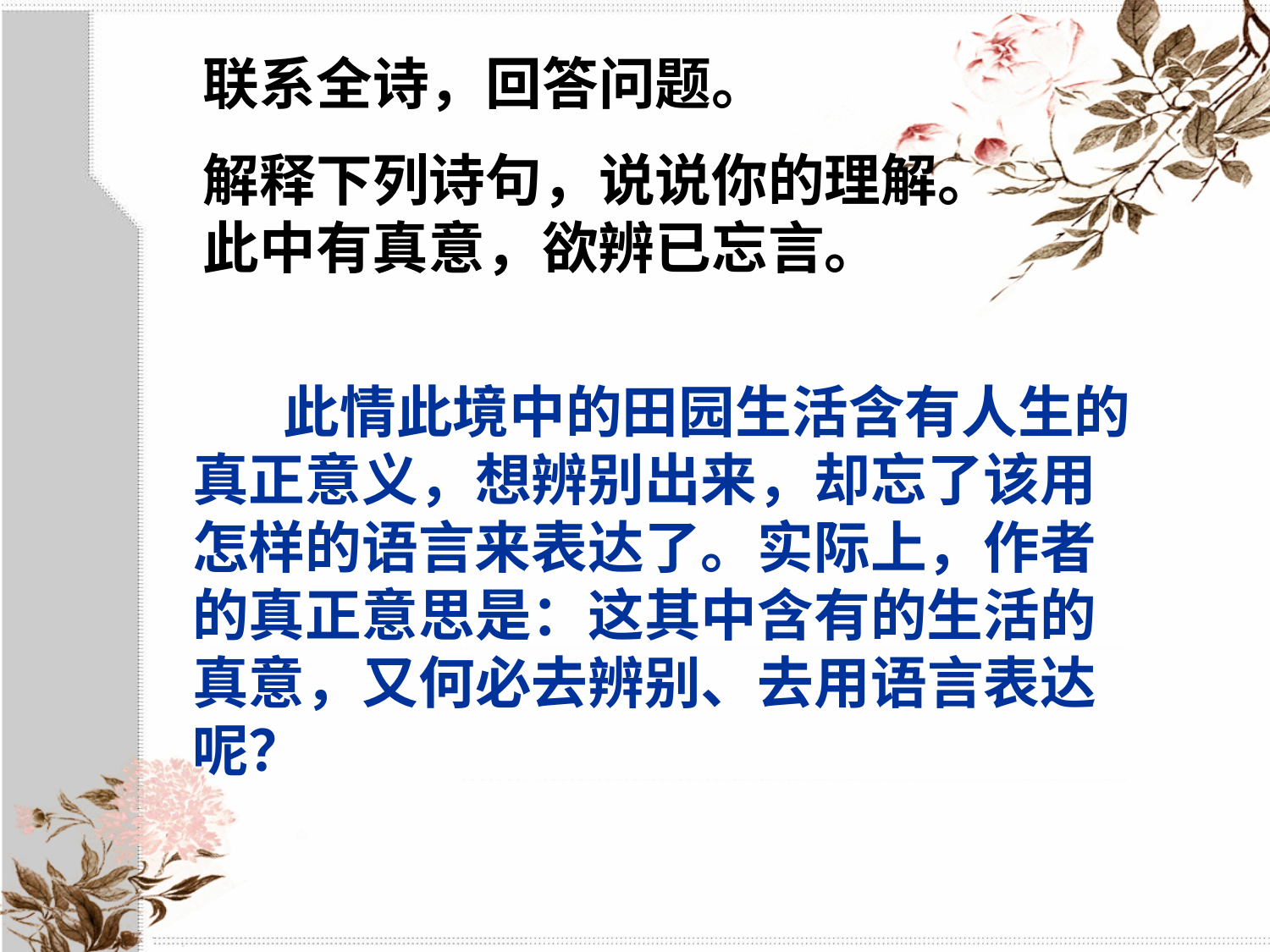

联系全诗，回答问题。
解释下列诗句，说说你的理解。        此中有真意，欲辨已忘言。
      此情此境中的田园生活含有人生的真正意义，想辨别出来，却忘了该用怎样的语言来表达了。实际上，作者的真正意思是：这其中含有的生活的真意，又何必去辨别、去用语言表达呢？
14